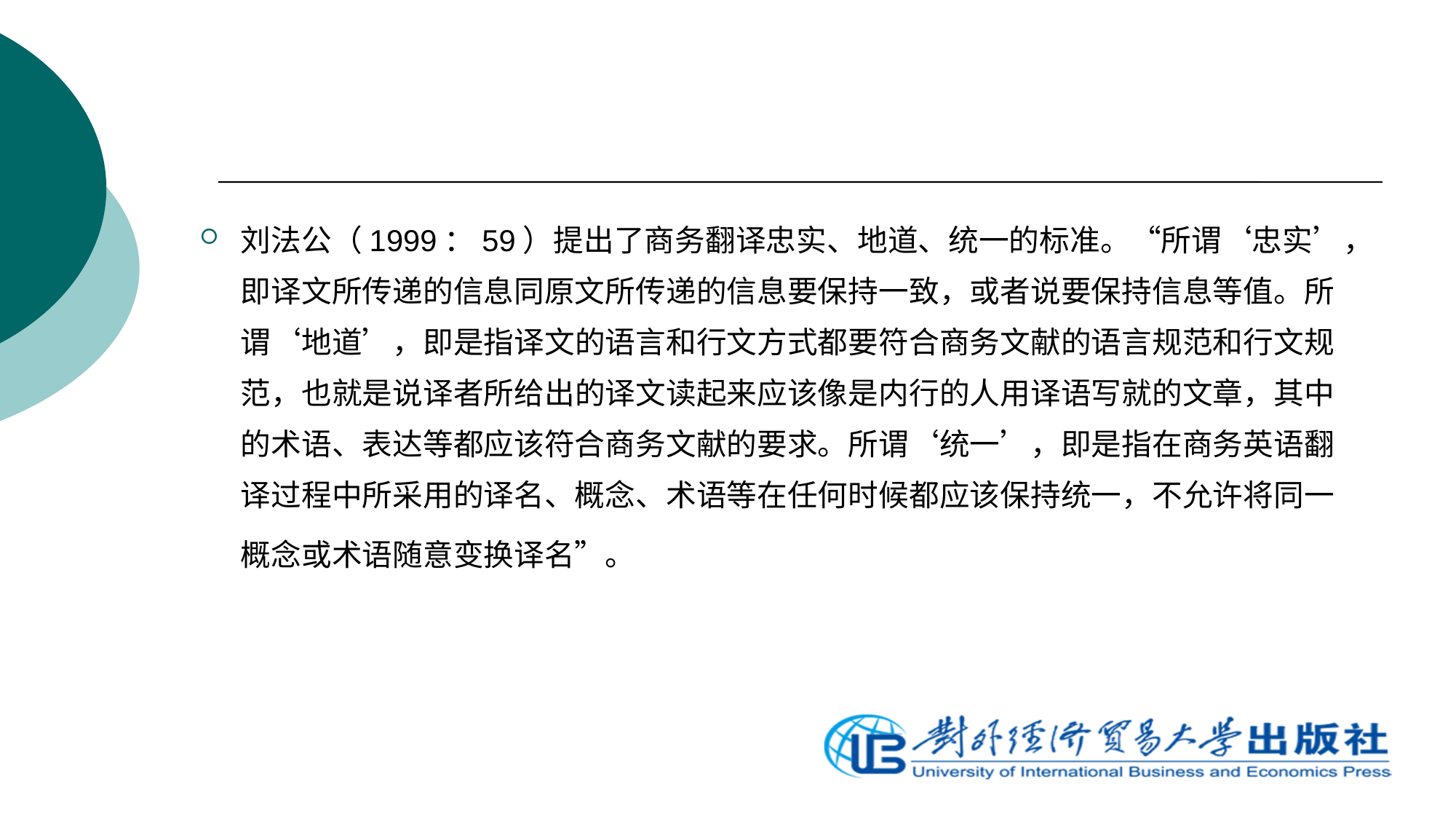

刘法公（1999：59）提出了商务翻译忠实、地道、统一的标准。“所谓‘忠实’，即译文所传递的信息同原文所传递的信息要保持一致，或者说要保持信息等值。所谓‘地道’，即是指译文的语言和行文方式都要符合商务文献的语言规范和行文规范，也就是说译者所给出的译文读起来应该像是内行的人用译语写就的文章，其中的术语、表达等都应该符合商务文献的要求。所谓‘统一’，即是指在商务英语翻译过程中所采用的译名、概念、术语等在任何时候都应该保持统一，不允许将同一概念或术语随意变换译名”。